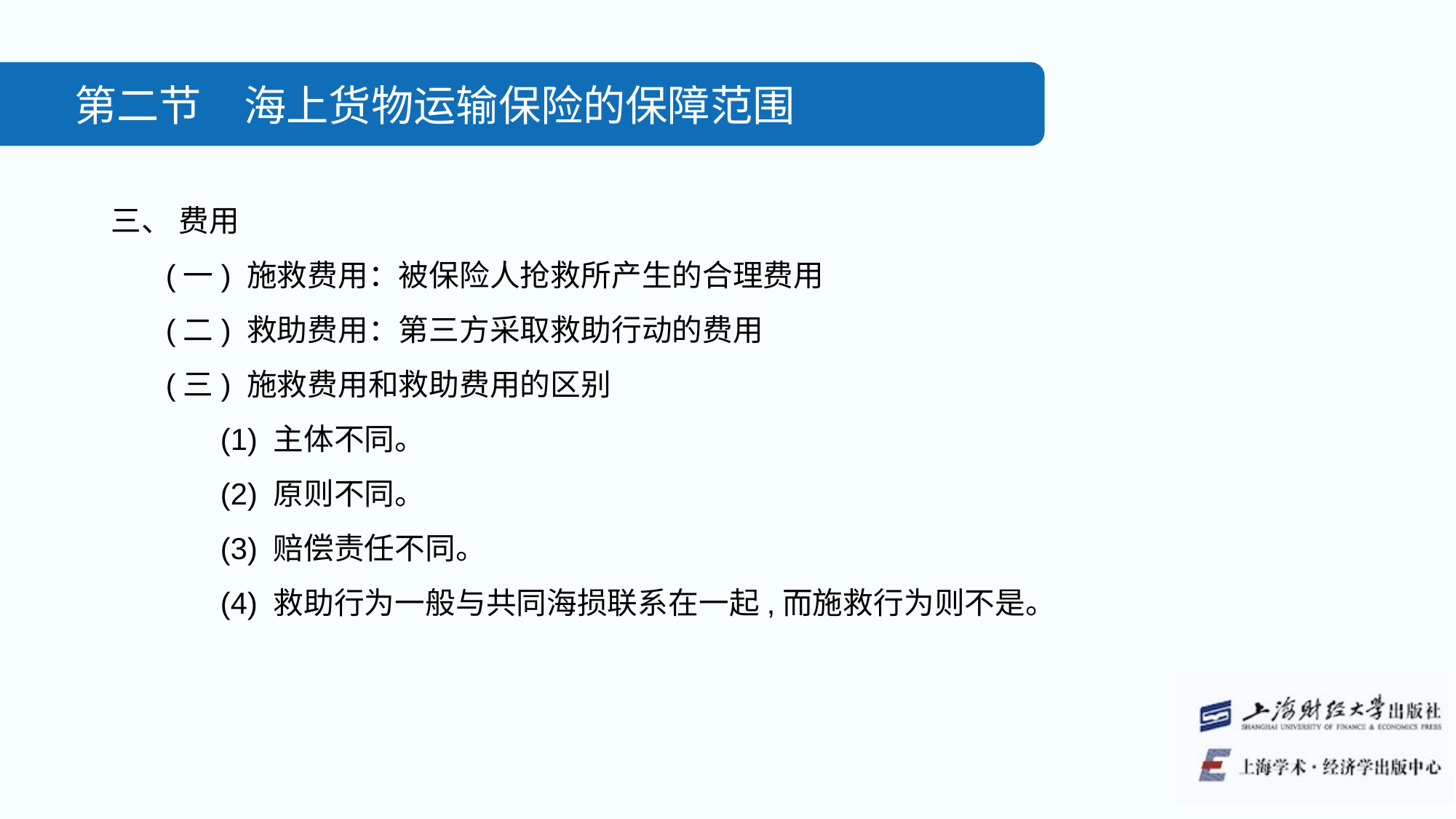

第二节　海上货物运输保险的保障范围
三、 费用
(一) 施救费用：被保险人抢救所产生的合理费用
(二) 救助费用：第三方采取救助行动的费用
(三) 施救费用和救助费用的区别
(1) 主体不同。
(2) 原则不同。
(3) 赔偿责任不同。
(4) 救助行为一般与共同海损联系在一起,而施救行为则不是。